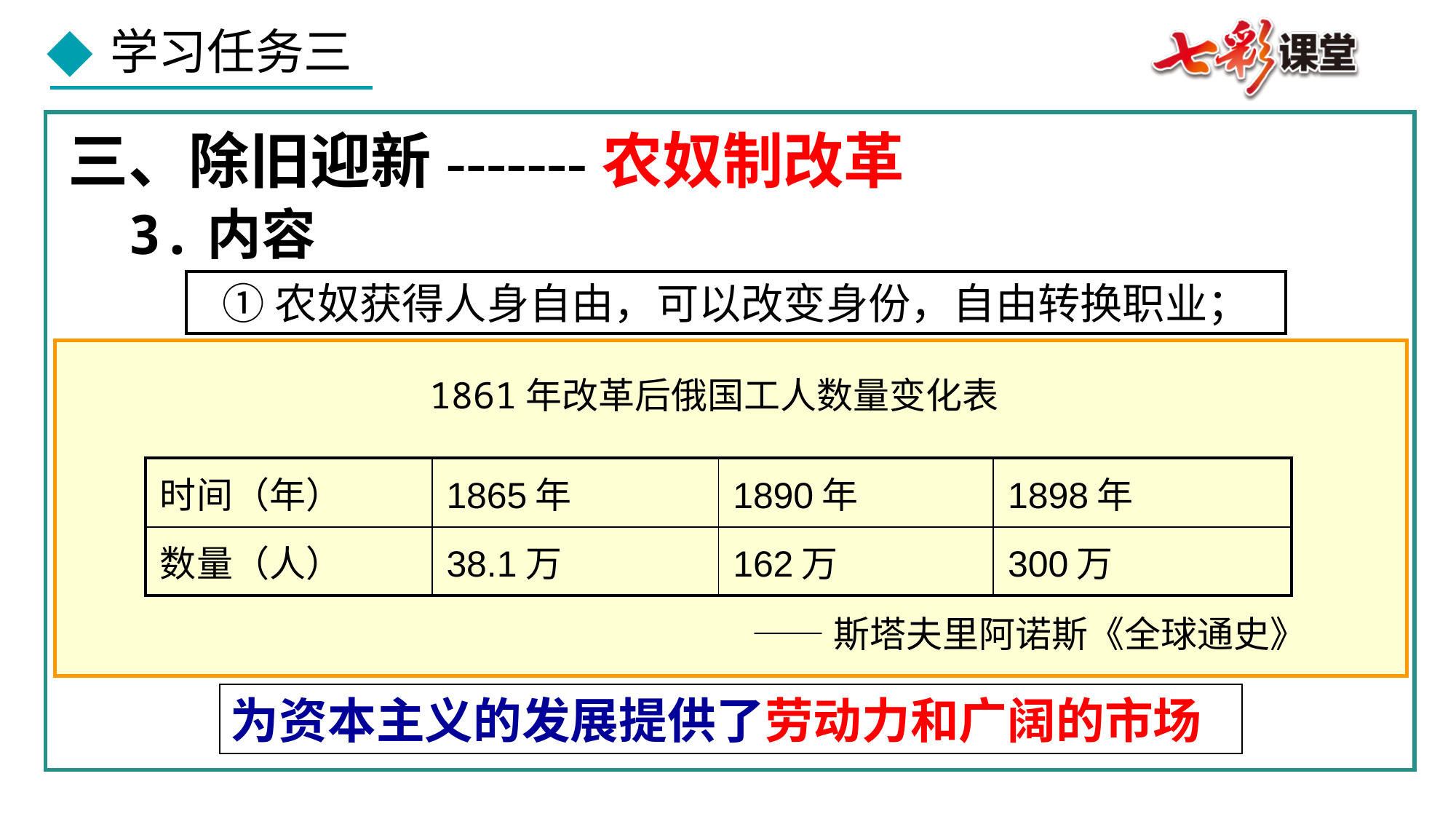

三、除旧迎新-------农奴制改革
3.内容
①农奴获得人身自由，可以改变身份，自由转换职业；

1861年改革后俄国工人数量变化表
| 时间（年） | 1865年 | 1890年 | 1898年 |
| --- | --- | --- | --- |
| 数量（人） | 38.1万 | 162万 | 300万 |
——斯塔夫里阿诺斯《全球通史》
为资本主义的发展提供了劳动力和广阔的市场